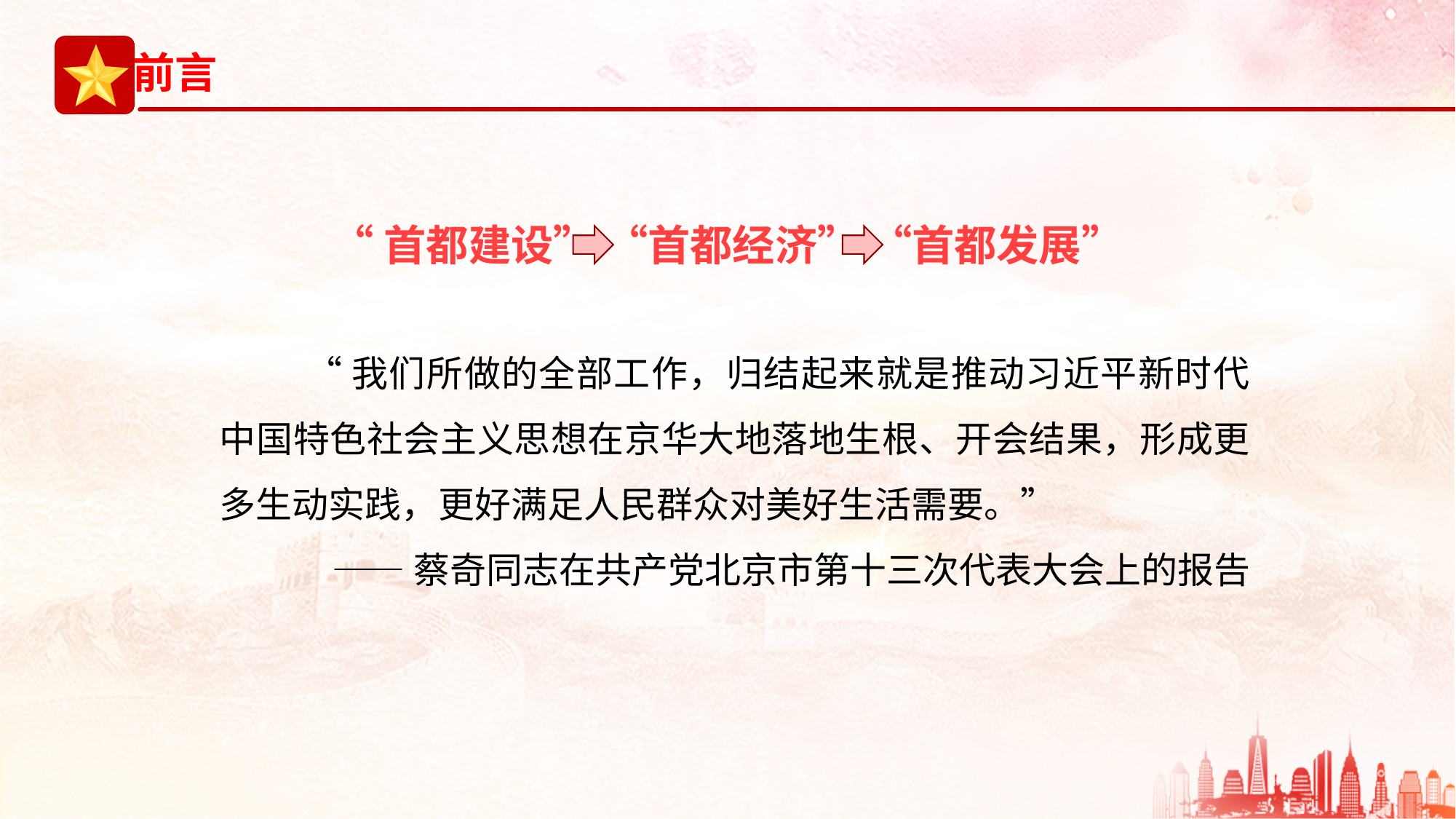

“首都建设” “首都经济” “首都发展”

“我们所做的全部工作，归结起来就是推动习近平新时代中国特色社会主义思想在京华大地落地生根、开会结果，形成更多生动实践，更好满足人民群众对美好生活需要。”
——蔡奇同志在共产党北京市第十三次代表大会上的报告